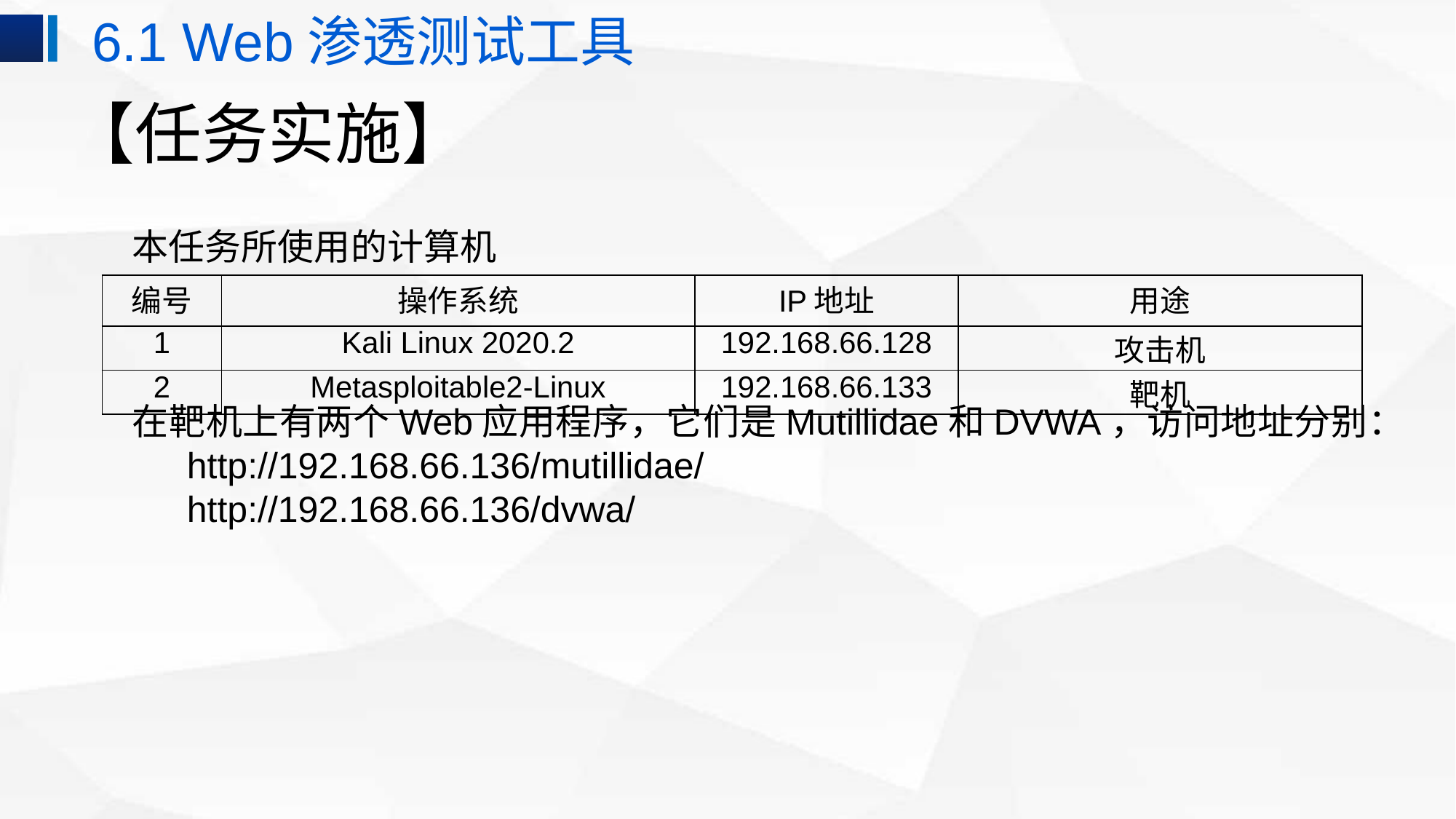

6.1 Web渗透测试工具

# 【任务实施】
本任务所使用的计算机

在靶机上有两个Web应用程序，它们是Mutillidae和DVWA，访问地址分别：
http://192.168.66.136/mutillidae/
http://192.168.66.136/dvwa/
| 编号 | 操作系统 | IP地址 | 用途 |
| --- | --- | --- | --- |
| 1 | Kali Linux 2020.2 | 192.168.66.128 | 攻击机 |
| 2 | Metasploitable2-Linux | 192.168.66.133 | 靶机 |